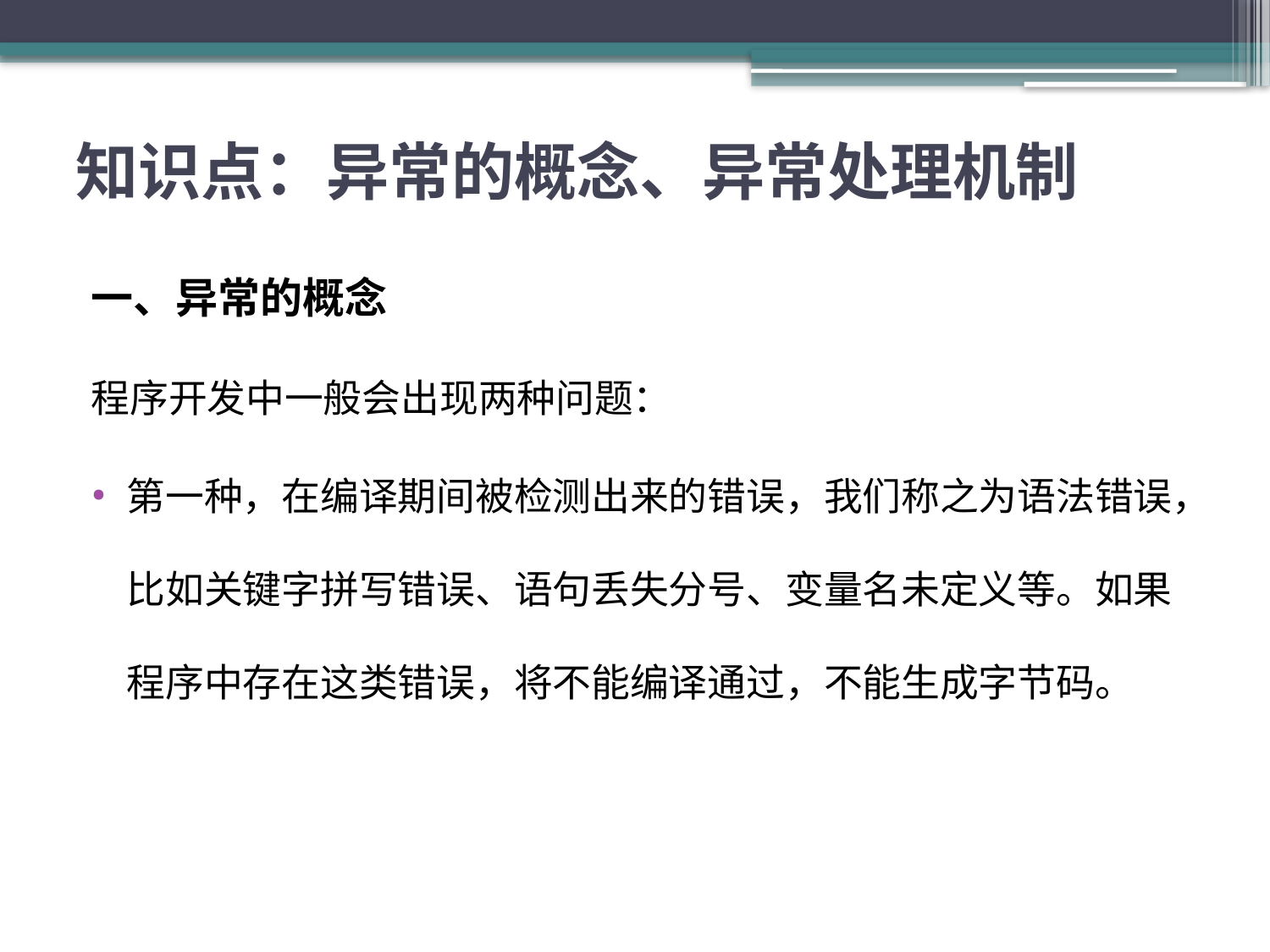

# 知识点：异常的概念、异常处理机制
一、异常的概念
程序开发中一般会出现两种问题：
第一种，在编译期间被检测出来的错误，我们称之为语法错误，比如关键字拼写错误、语句丢失分号、变量名未定义等。如果程序中存在这类错误，将不能编译通过，不能生成字节码。